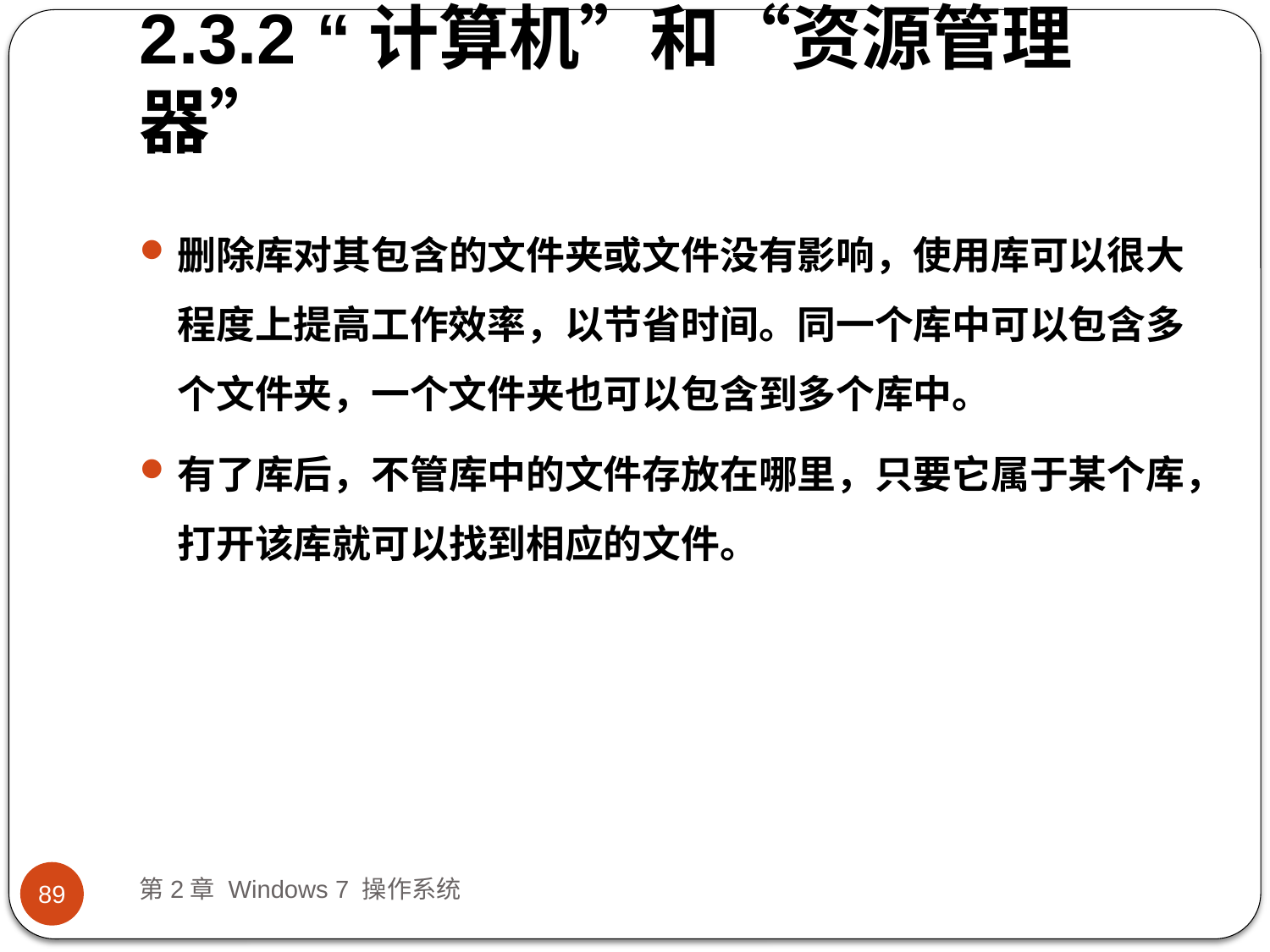

# 2.3.2 “计算机”和“资源管理器”
删除库对其包含的文件夹或文件没有影响，使用库可以很大程度上提高工作效率，以节省时间。同一个库中可以包含多个文件夹，一个文件夹也可以包含到多个库中。
有了库后，不管库中的文件存放在哪里，只要它属于某个库，打开该库就可以找到相应的文件。
第2章 Windows 7 操作系统
89